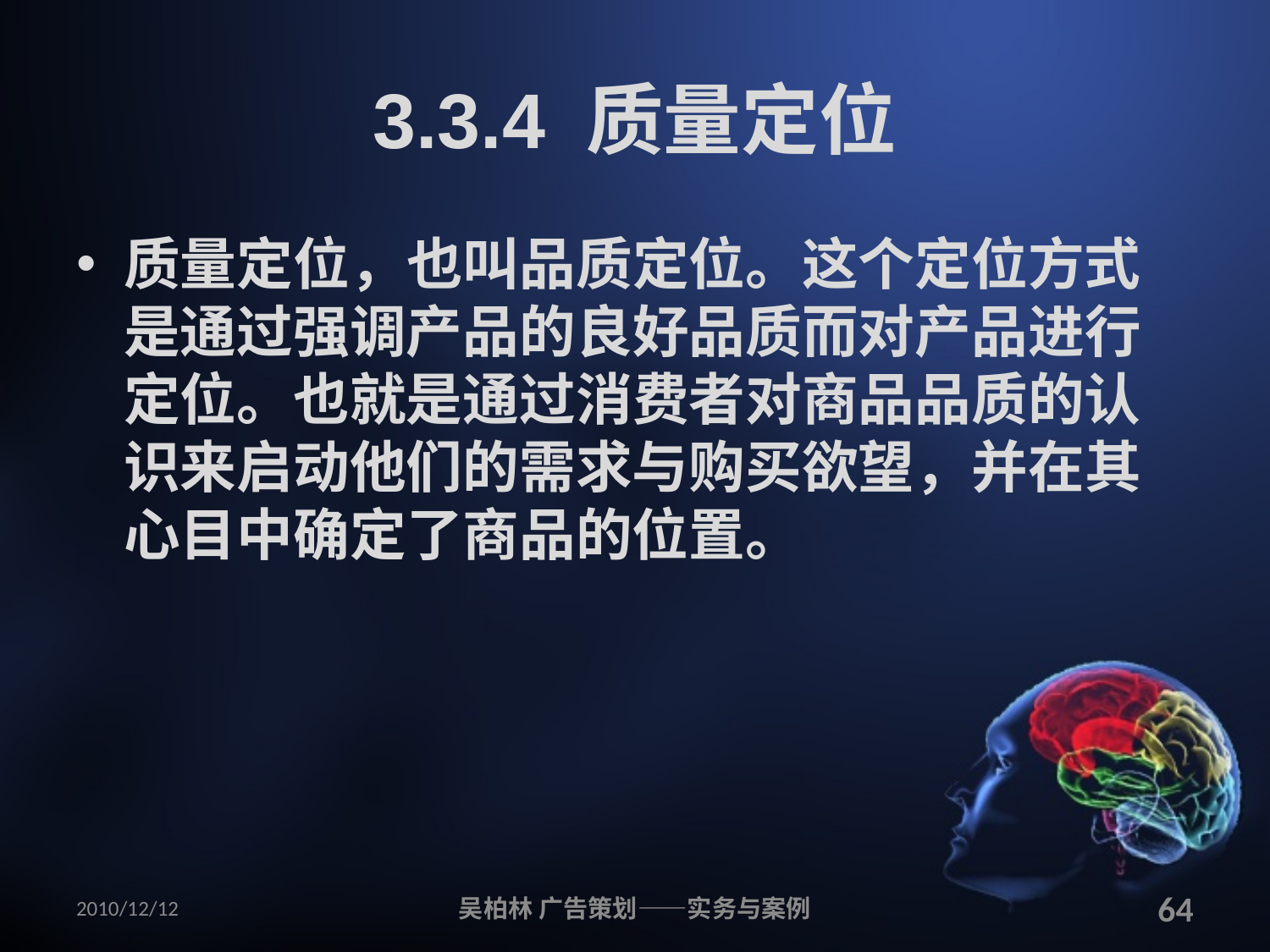

# 3.3.4 质量定位
质量定位，也叫品质定位。这个定位方式是通过强调产品的良好品质而对产品进行定位。也就是通过消费者对商品品质的认识来启动他们的需求与购买欲望，并在其心目中确定了商品的位置。
2010/12/12
吴柏林 广告策划——实务与案例
64